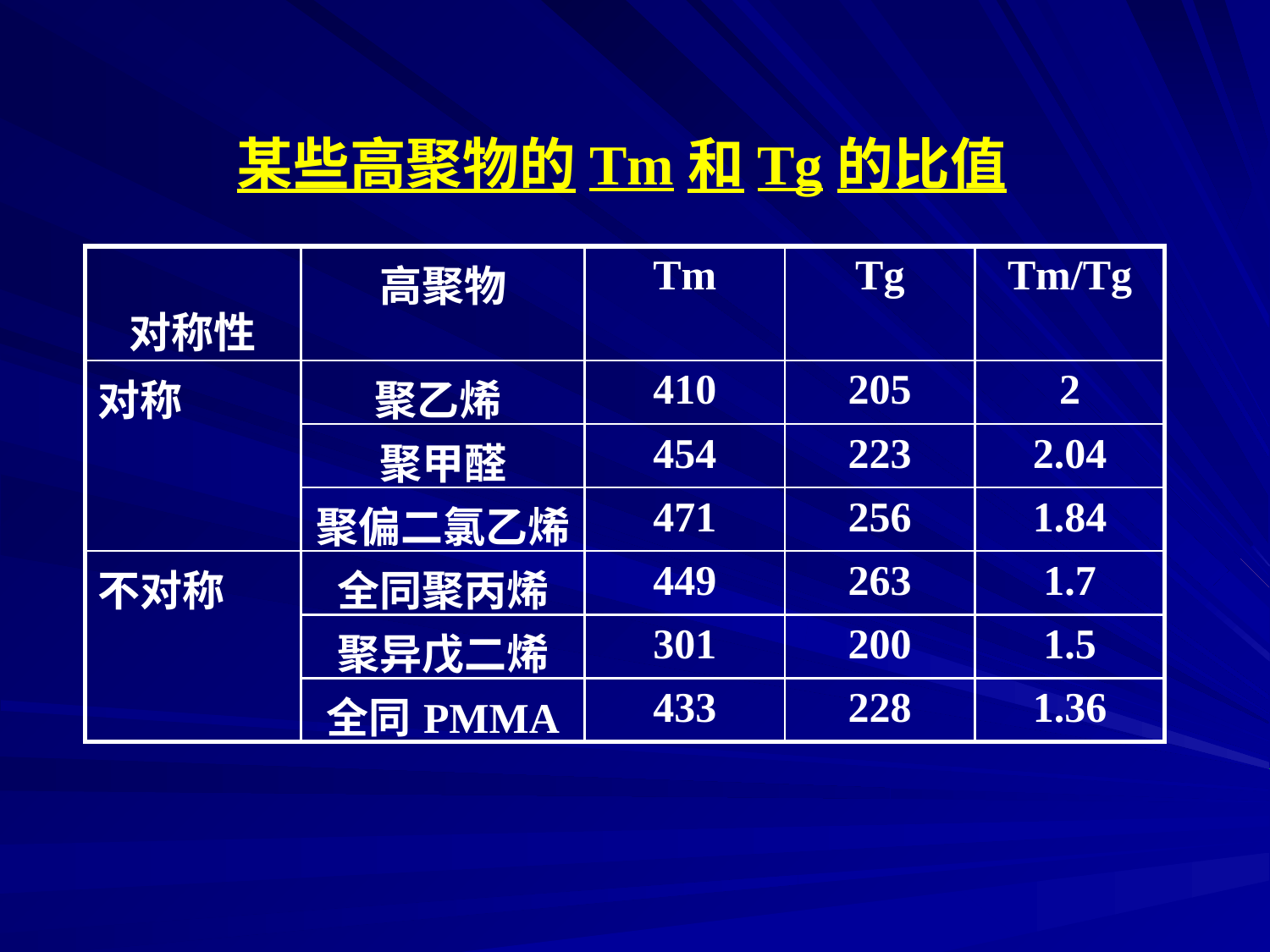

某些高聚物的Tm和Tg的比值
| 对称性 | 高聚物 | Tm | Tg | Tm/Tg |
| --- | --- | --- | --- | --- |
| 对称 | 聚乙烯 | 410 | 205 | 2 |
|  | 聚甲醛 | 454 | 223 | 2.04 |
|  | 聚偏二氯乙烯 | 471 | 256 | 1.84 |
| 不对称 | 全同聚丙烯 | 449 | 263 | 1.7 |
|  | 聚异戊二烯 | 301 | 200 | 1.5 |
|  | 全同PMMA | 433 | 228 | 1.36 |